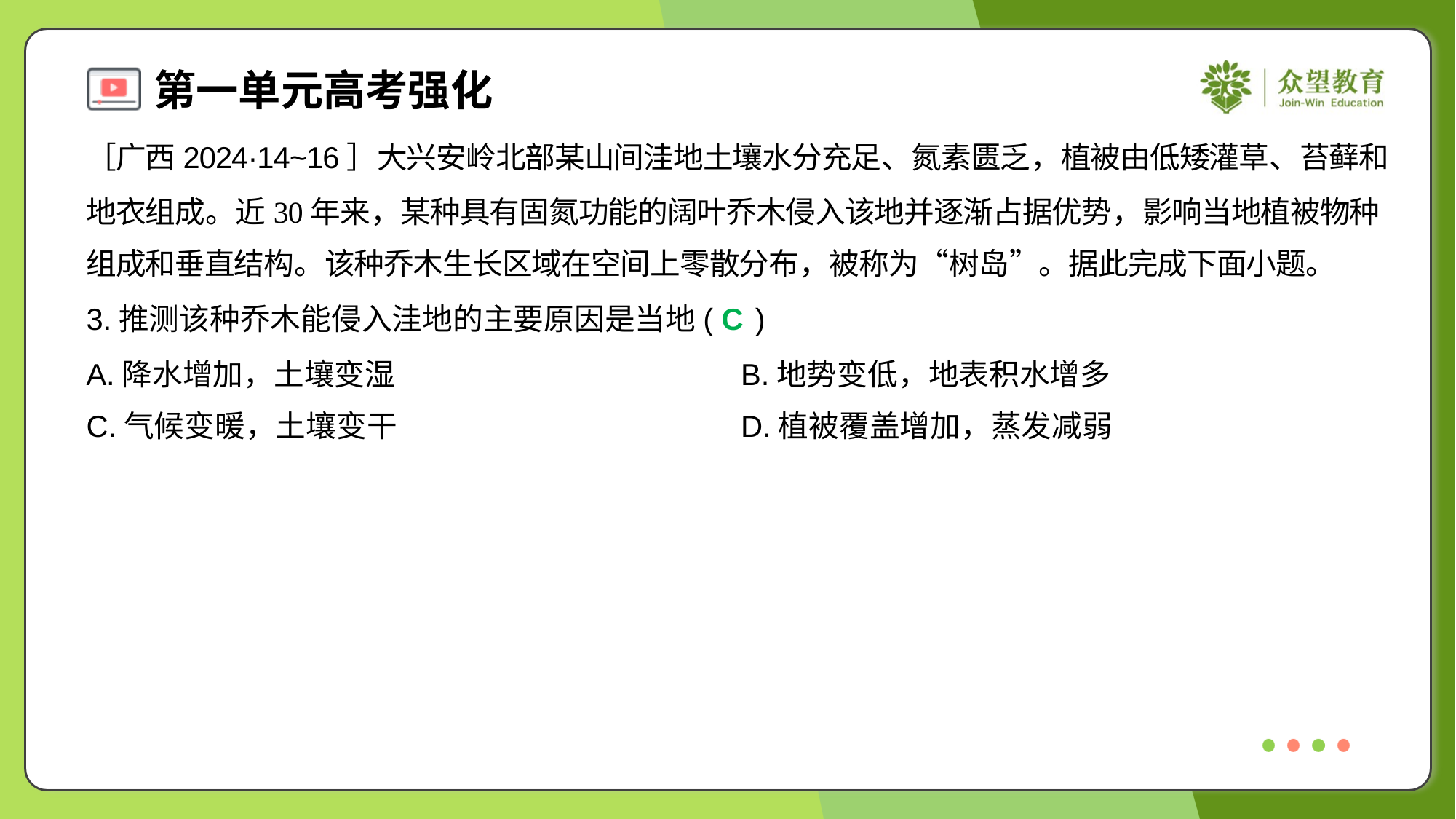

［广西2024·14~16］大兴安岭北部某山间洼地土壤水分充足、氮素匮乏，植被由低矮灌草、苔藓和
地衣组成。近30年来，某种具有固氮功能的阔叶乔木侵入该地并逐渐占据优势，影响当地植被物种
组成和垂直结构。该种乔木生长区域在空间上零散分布，被称为“树岛”。据此完成下面小题。
3.推测该种乔木能侵入洼地的主要原因是当地(     )
C
A.降水增加，土壤变湿	B.地势变低，地表积水增多
C.气候变暖，土壤变干	D.植被覆盖增加，蒸发减弱